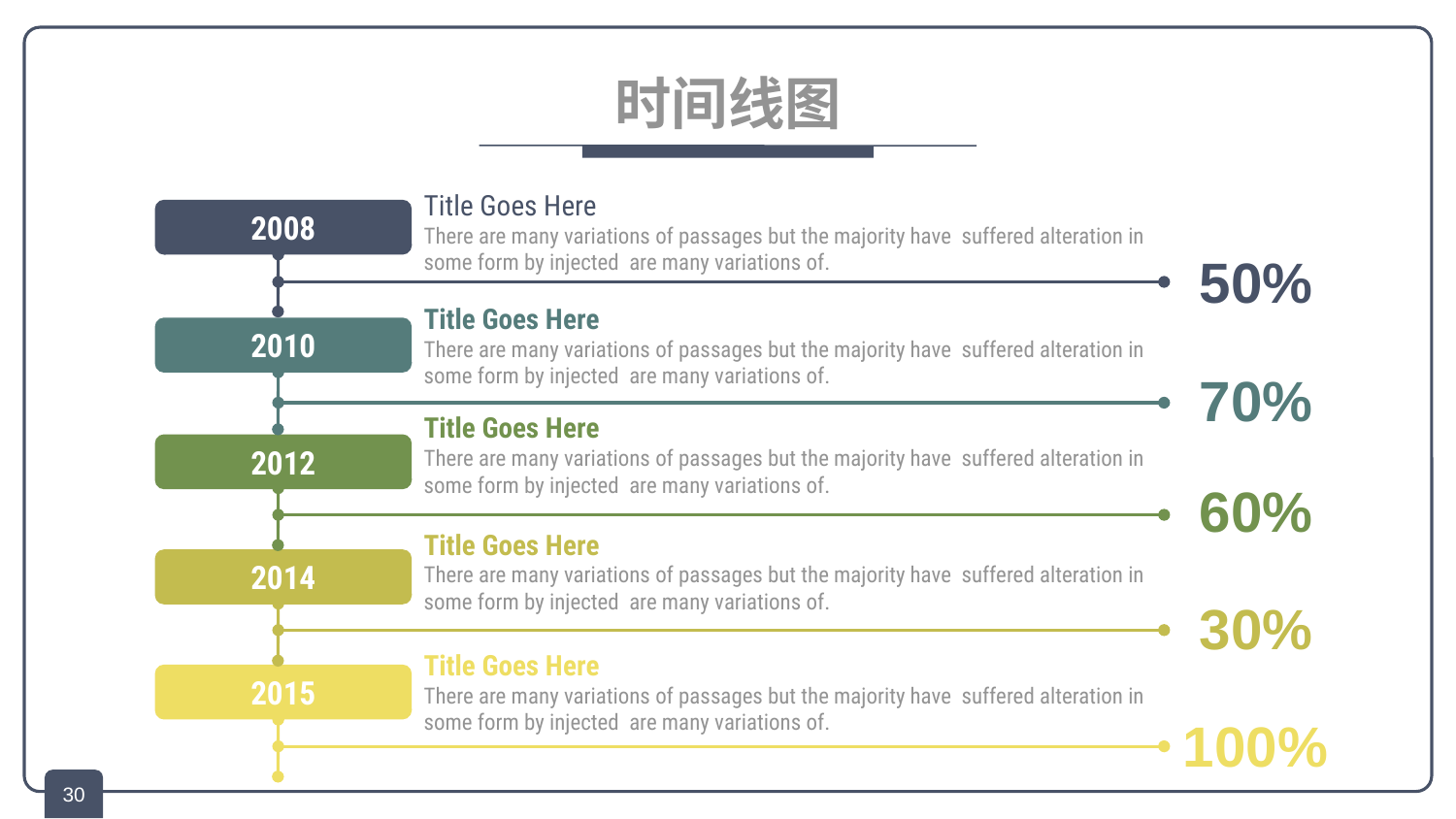

# 时间线图
Title Goes Here
There are many variations of passages but the majority have  suffered alteration in some form by injected  are many variations of.
2008
50%
Title Goes Here
There are many variations of passages but the majority have  suffered alteration in some form by injected  are many variations of.
2010
70%
Title Goes Here
There are many variations of passages but the majority have  suffered alteration in some form by injected  are many variations of.
2012
60%
Title Goes Here
There are many variations of passages but the majority have  suffered alteration in some form by injected  are many variations of.
2014
30%
Title Goes Here
There are many variations of passages but the majority have  suffered alteration in some form by injected  are many variations of.
2015
100%